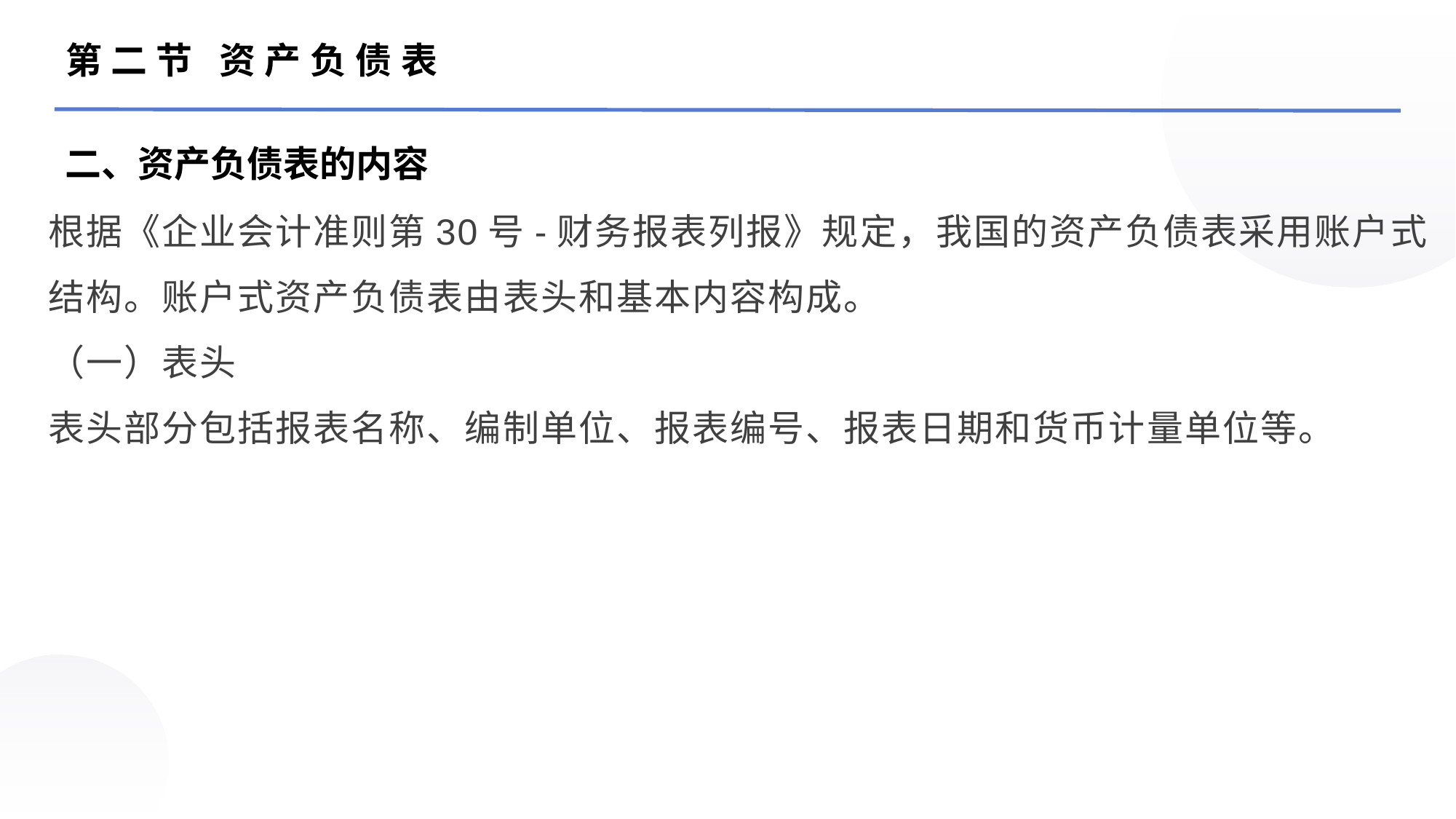

第二节 资产负债表
二、资产负债表的内容
根据《企业会计准则第30号-财务报表列报》规定，我国的资产负债表采用账户式结构。账户式资产负债表由表头和基本内容构成。
（一）表头
表头部分包括报表名称、编制单位、报表编号、报表日期和货币计量单位等。

8